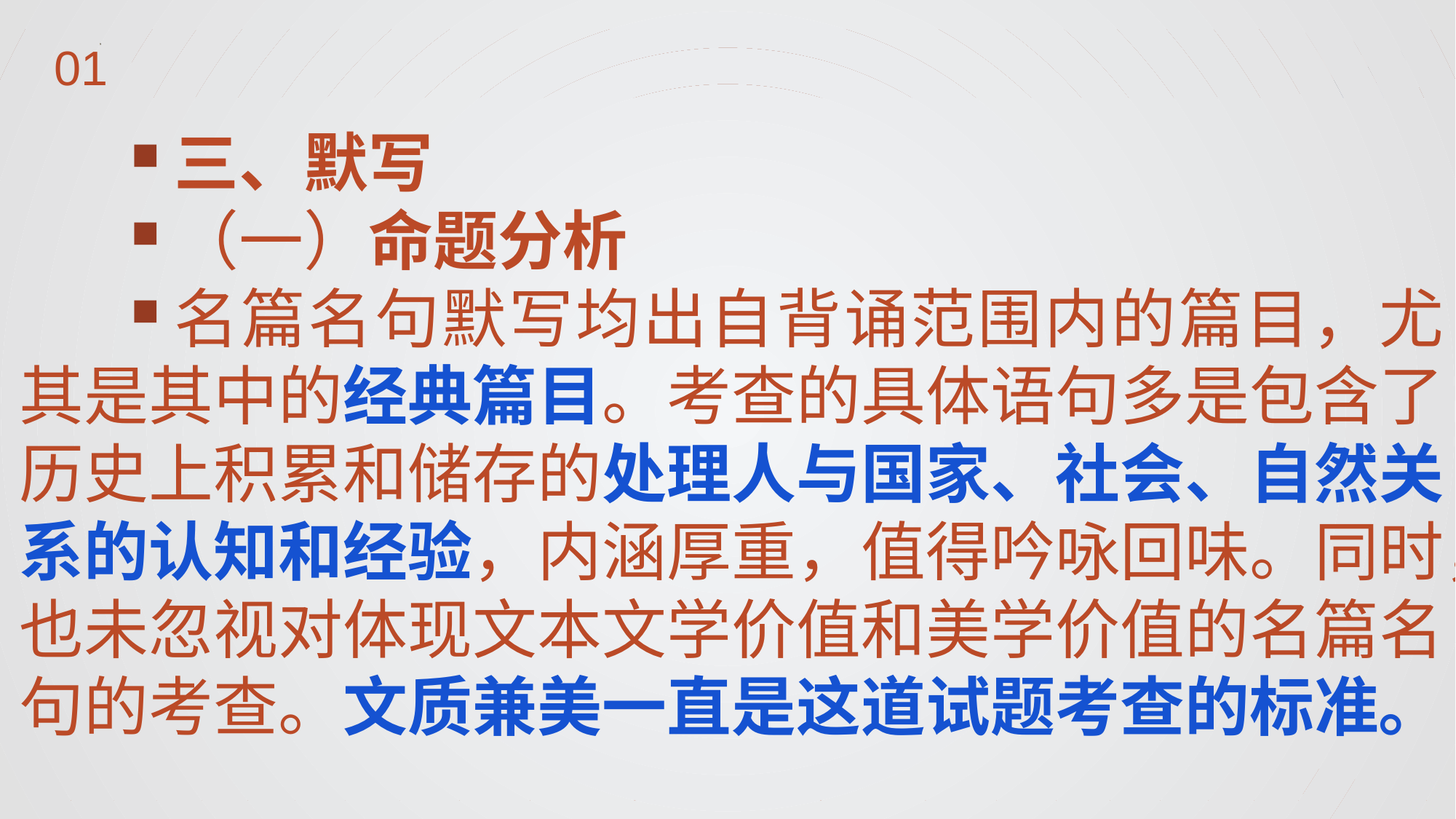

三、默写
（一）命题分析
名篇名句默写均出自背诵范围内的篇目，尤其是其中的经典篇目。考查的具体语句多是包含了历史上积累和储存的处理人与国家、社会、自然关系的认知和经验，内涵厚重，值得吟咏回味。同时，也未忽视对体现文本文学价值和美学价值的名篇名句的考查。文质兼美一直是这道试题考查的标准。